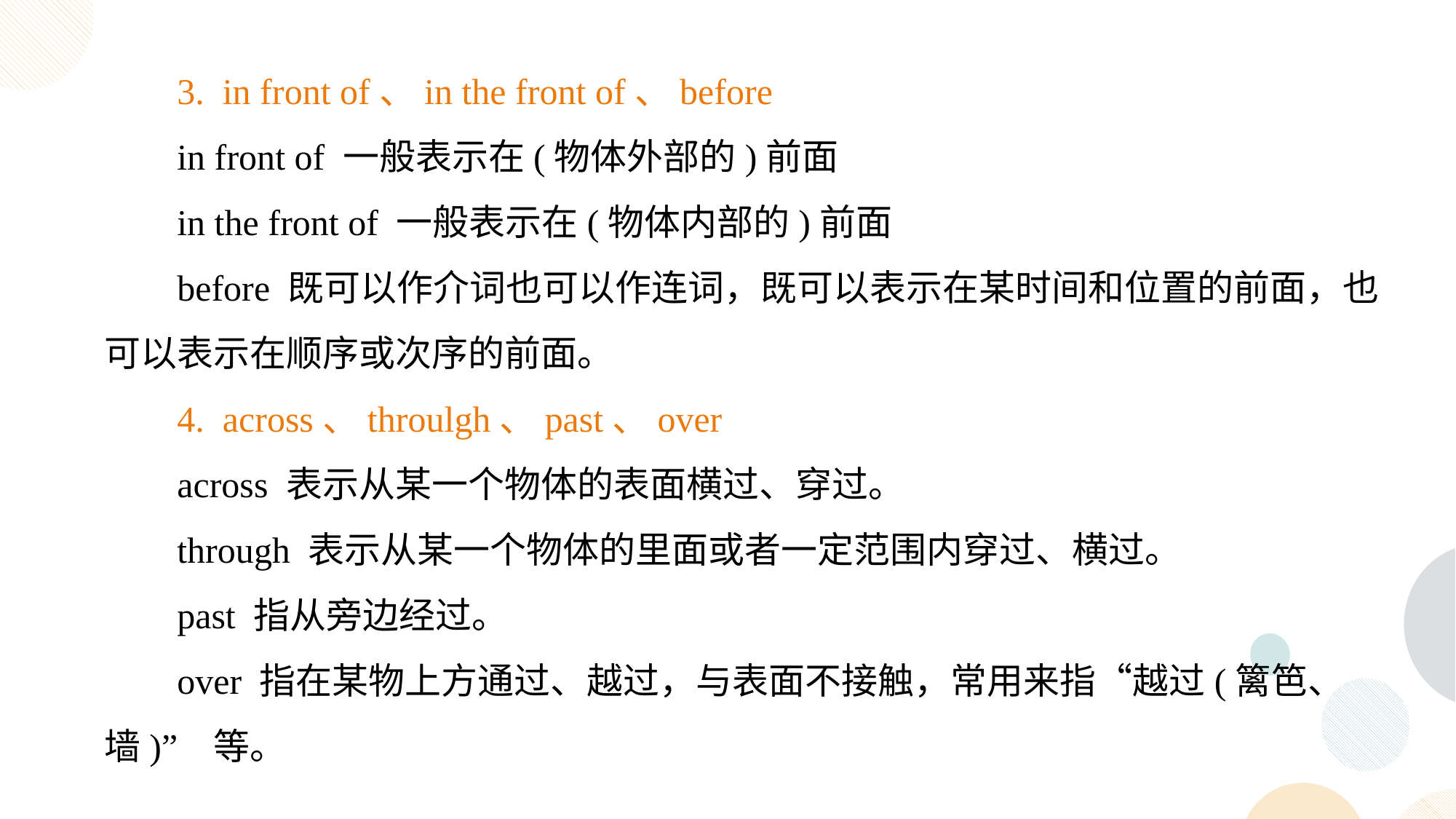

3.  in front of、in the front of、before
in front of 一般表示在(物体外部的)前面
in the front of 一般表示在(物体内部的)前面
before 既可以作介词也可以作连词，既可以表示在某时间和位置的前面，也可以表示在顺序或次序的前面。
4.  across、throulgh、past、over
across 表示从某一个物体的表面横过、穿过。
through 表示从某一个物体的里面或者一定范围内穿过、横过。
past 指从旁边经过。
over 指在某物上方通过、越过，与表面不接触，常用来指“越过(篱笆、墙)”   等。